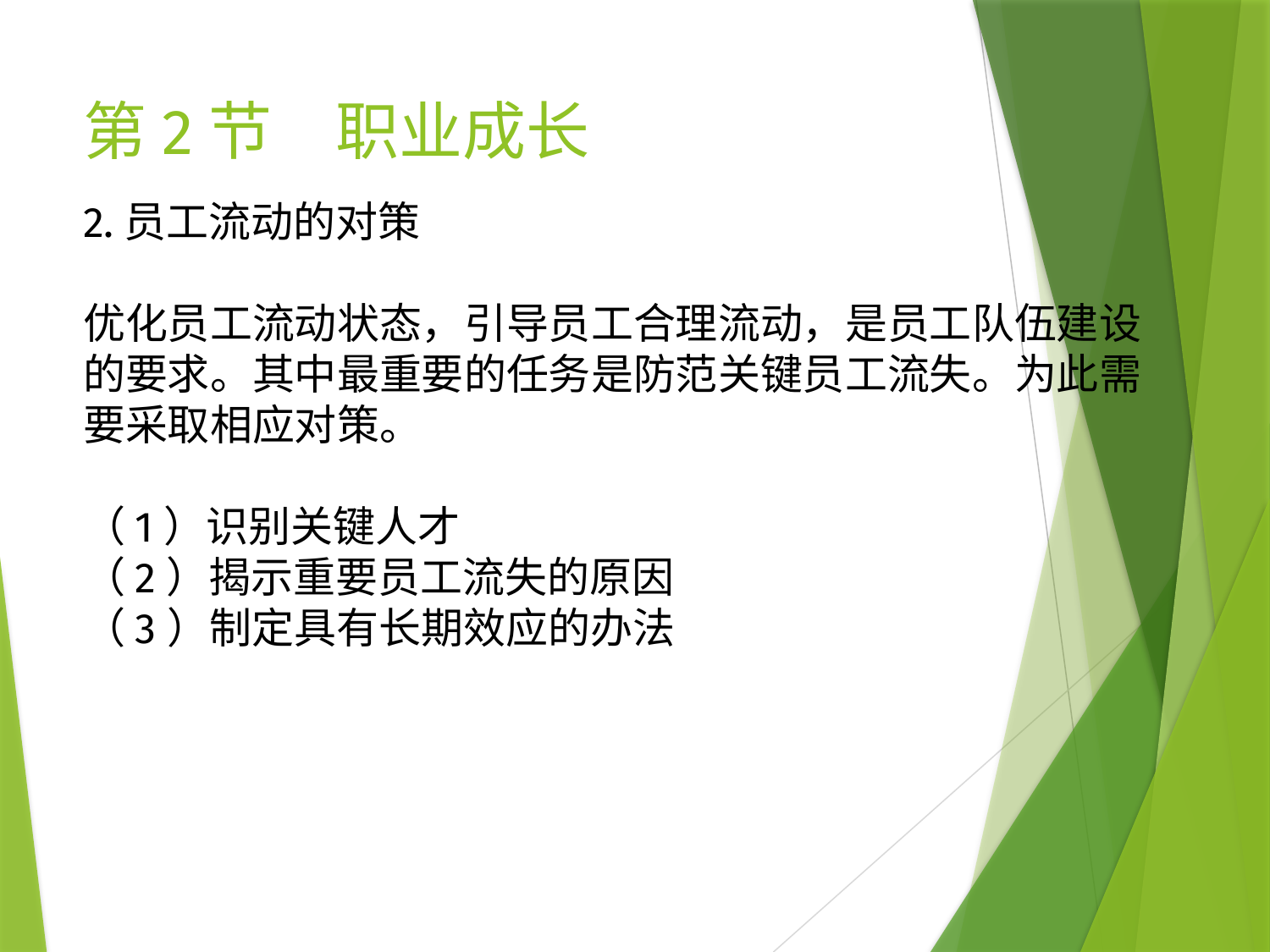

# 第2节　职业成长
2.员工流动的对策

优化员工流动状态，引导员工合理流动，是员工队伍建设的要求。其中最重要的任务是防范关键员工流失。为此需要采取相应对策。

（1）识别关键人才
（2）揭示重要员工流失的原因
（3）制定具有长期效应的办法